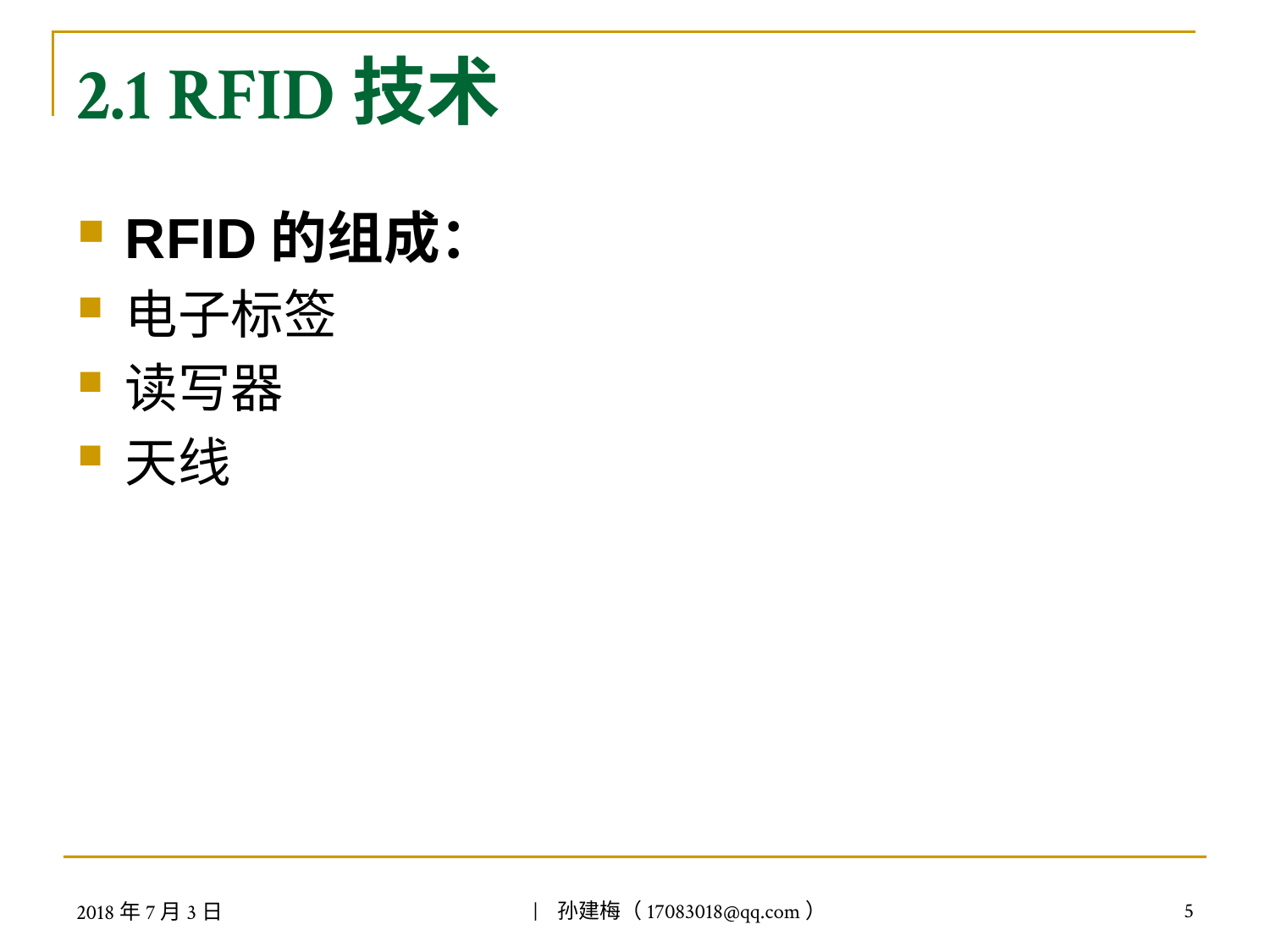

# 2.1 RFID技术
RFID的组成：
电子标签
读写器
天线
|   孙建梅（17083018@qq.com）
2018年7月3日
5